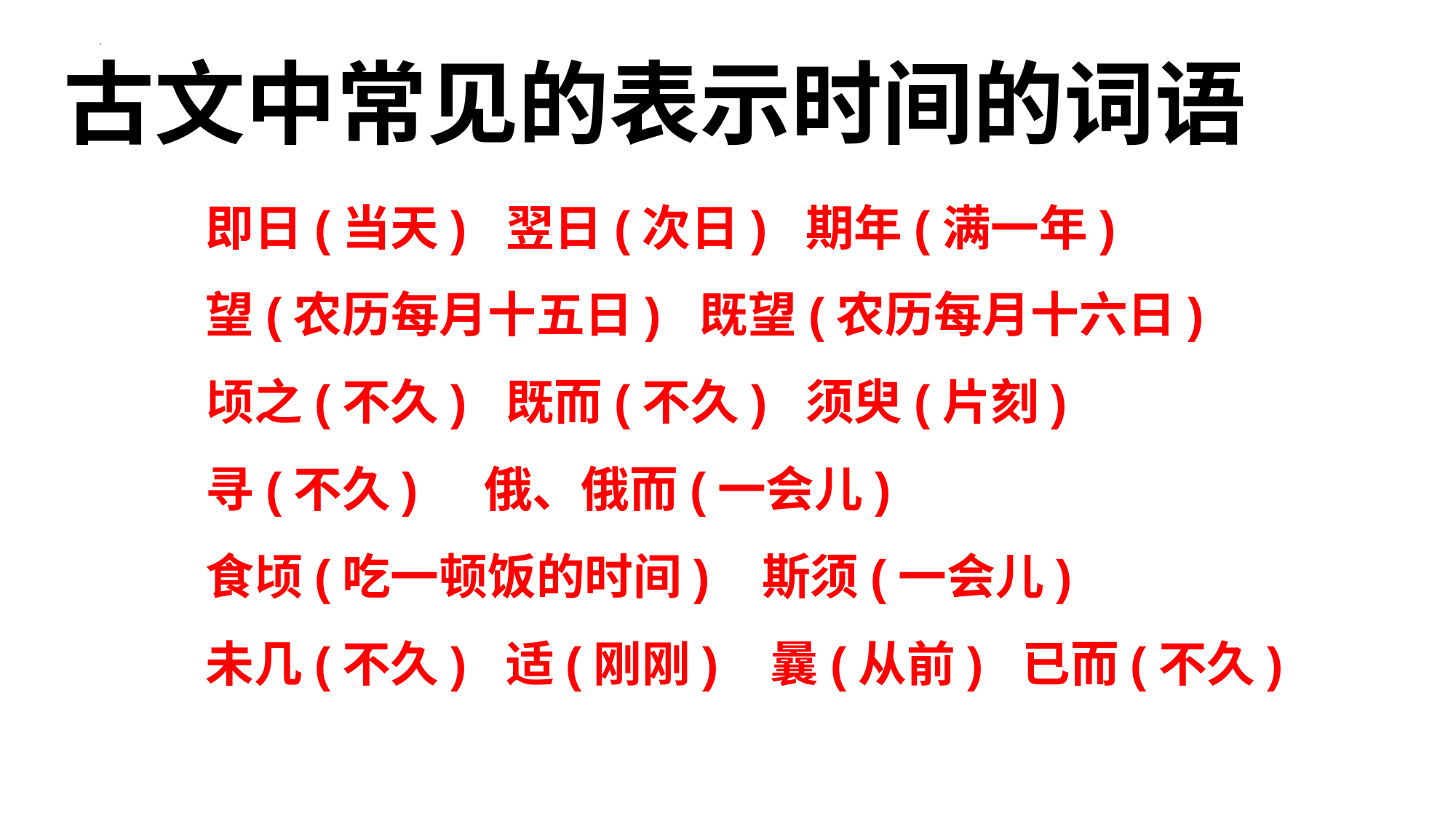

古文中常见的表示时间的词语
即日(当天)  翌日(次日)  期年(满一年)
望(农历每月十五日)  既望(农历每月十六日)
顷之(不久)  既而(不久)  须臾(片刻)
寻(不久)    俄、俄而(一会儿)
食顷(吃一顿饭的时间)   斯须(一会儿)
未几(不久)  适(刚刚)   曩(从前)  已而(不久)